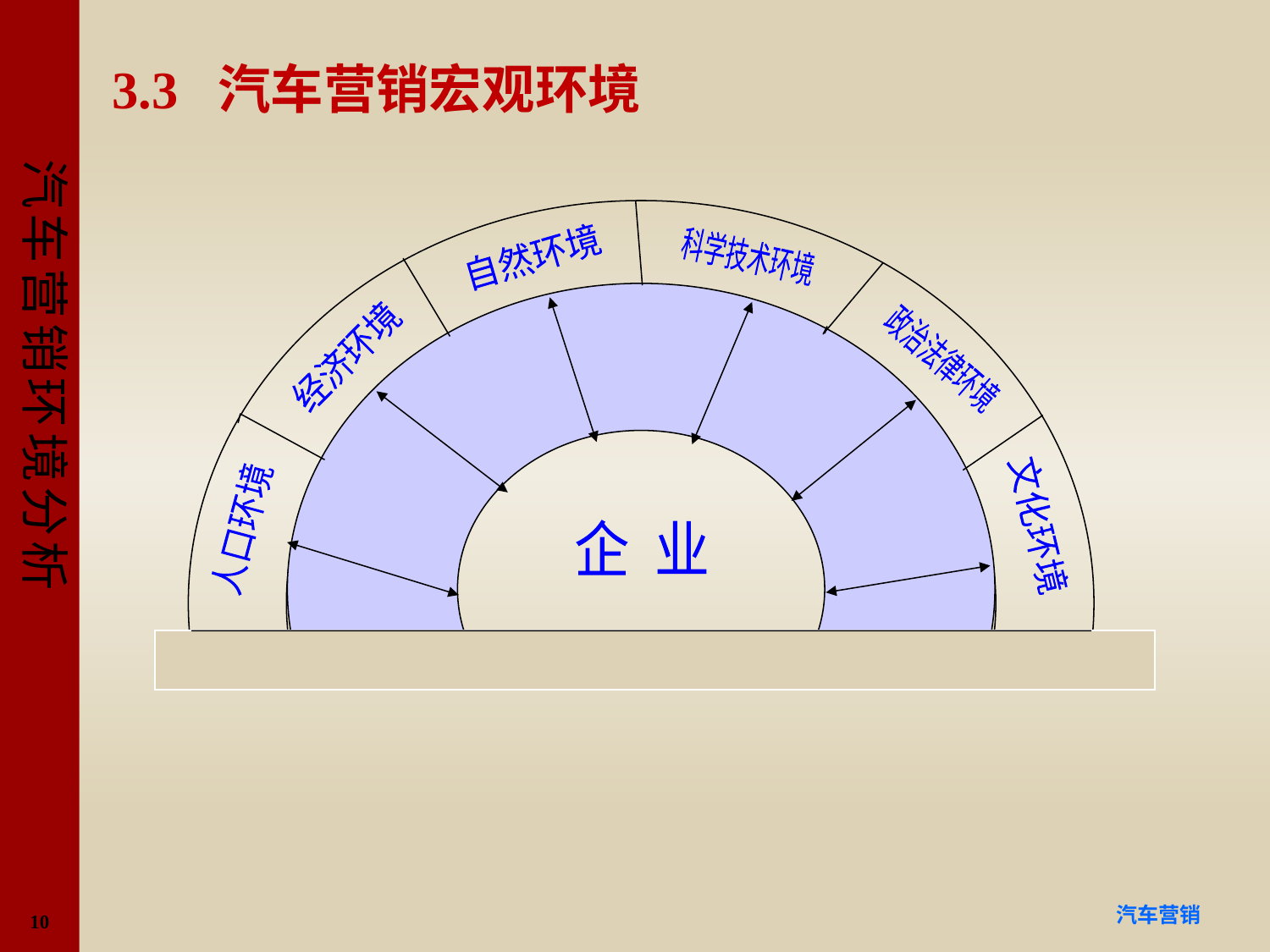

# 3.3  汽车营销宏观环境

自然环境
科学技术环境

经济环境
政治法律环境

文化环境
人口环境
企  业

10